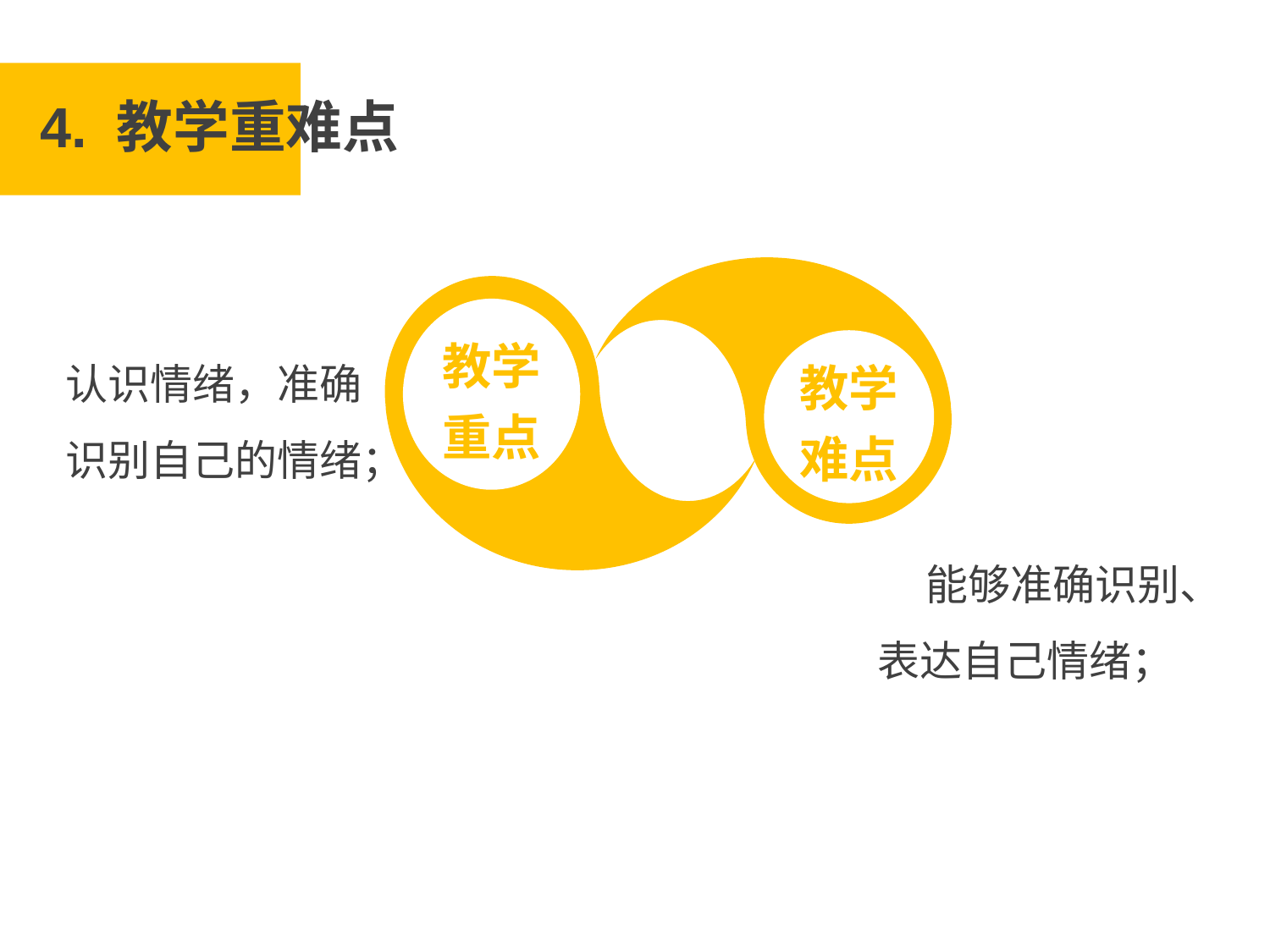

4. 教学重难点

教学
难点

教学
重点

认识情绪，准确识别自己的情绪；

    能够准确识别、表达自己情绪；